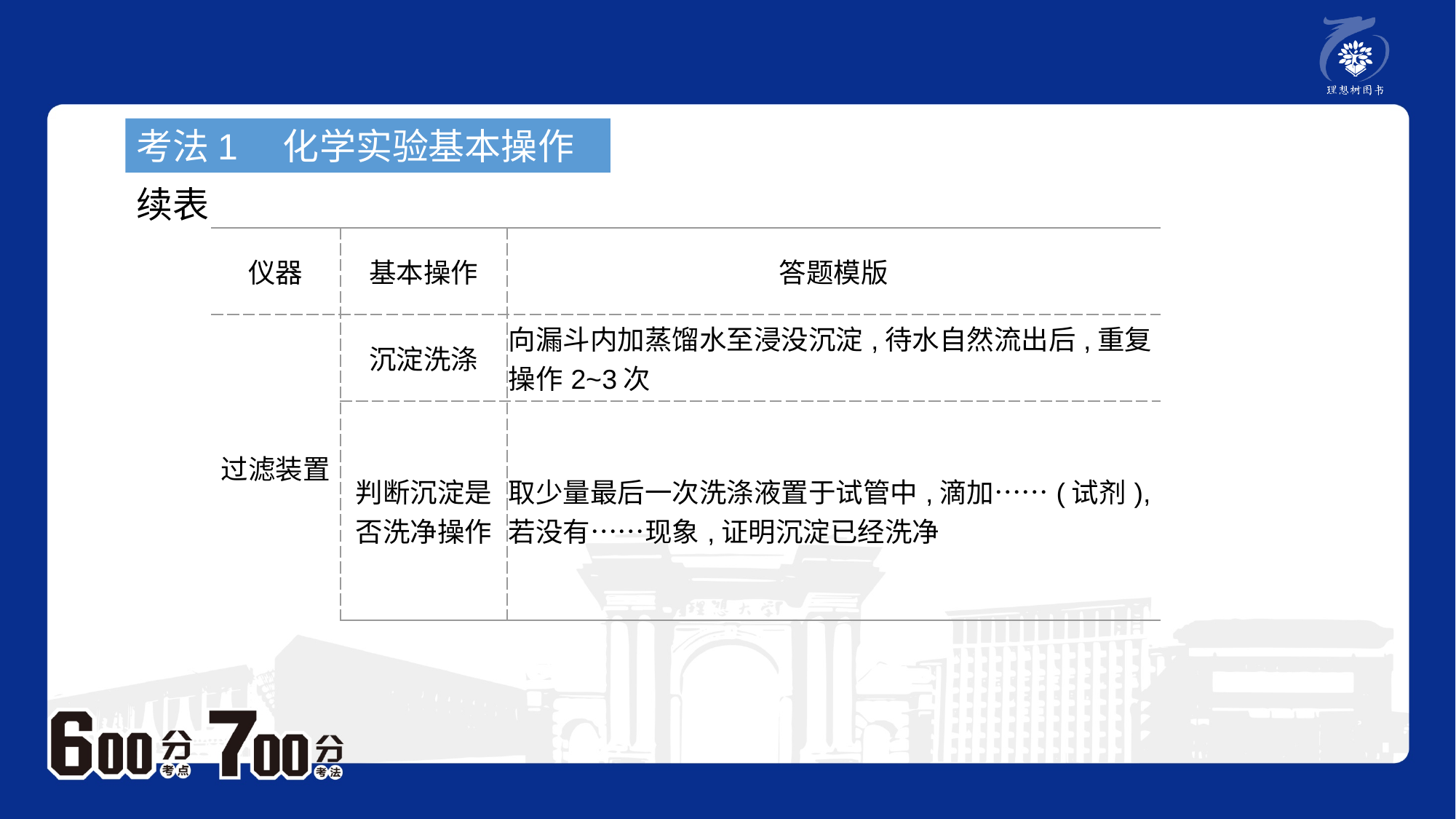

考法1　化学实验基本操作
续表
| 仪器 | 基本操作 | 答题模版 |
| --- | --- | --- |
| 过滤装置 | 沉淀洗涤 | 向漏斗内加蒸馏水至浸没沉淀,待水自然流出后,重复操作2~3次 |
|  | 判断沉淀是否洗净操作 | 取少量最后一次洗涤液置于试管中,滴加……(试剂),若没有……现象,证明沉淀已经洗净 |